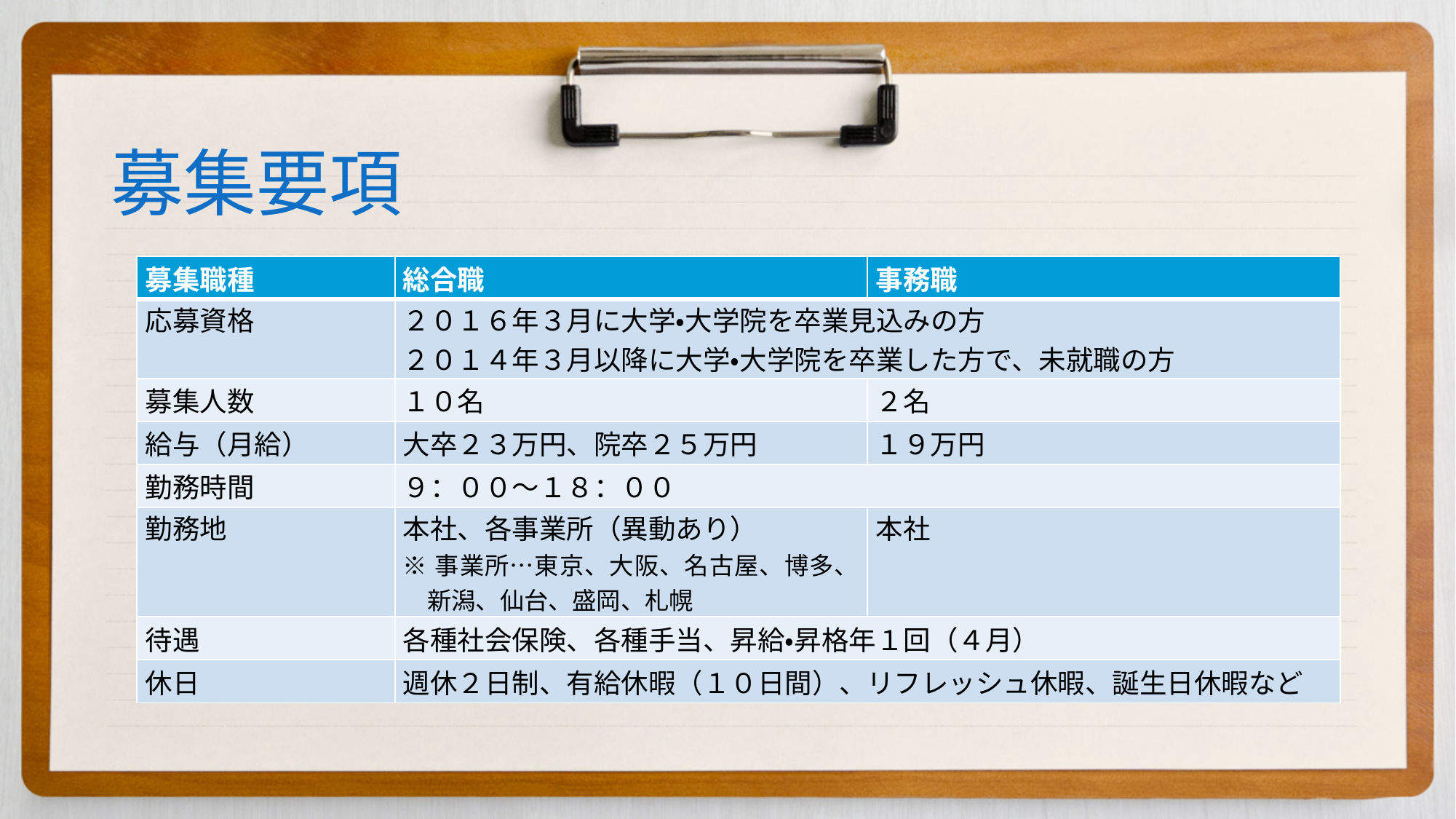

# 募集要項
| 募集職種 | 総合職 | 事務職 |
| --- | --- | --- |
| 応募資格 | ２０１６年３月に大学・大学院を卒業見込みの方 ２０１４年３月以降に大学・大学院を卒業した方で、未就職の方 |  |
| 募集人数 | １０名 | ２名 |
| 給与（月給） | 大卒２３万円、院卒２５万円 | １９万円 |
| 勤務時間 | ９：００～１８：００ |  |
| 勤務地 | 本社、各事業所（異動あり） ※事業所…東京、大阪、名古屋、博多、新潟、仙台、盛岡、札幌 | 本社 |
| 待遇 | 各種社会保険、各種手当、昇給・昇格年１回（４月） |  |
| 休日 | 週休２日制、有給休暇（１０日間）、リフレッシュ休暇、誕生日休暇など |  |